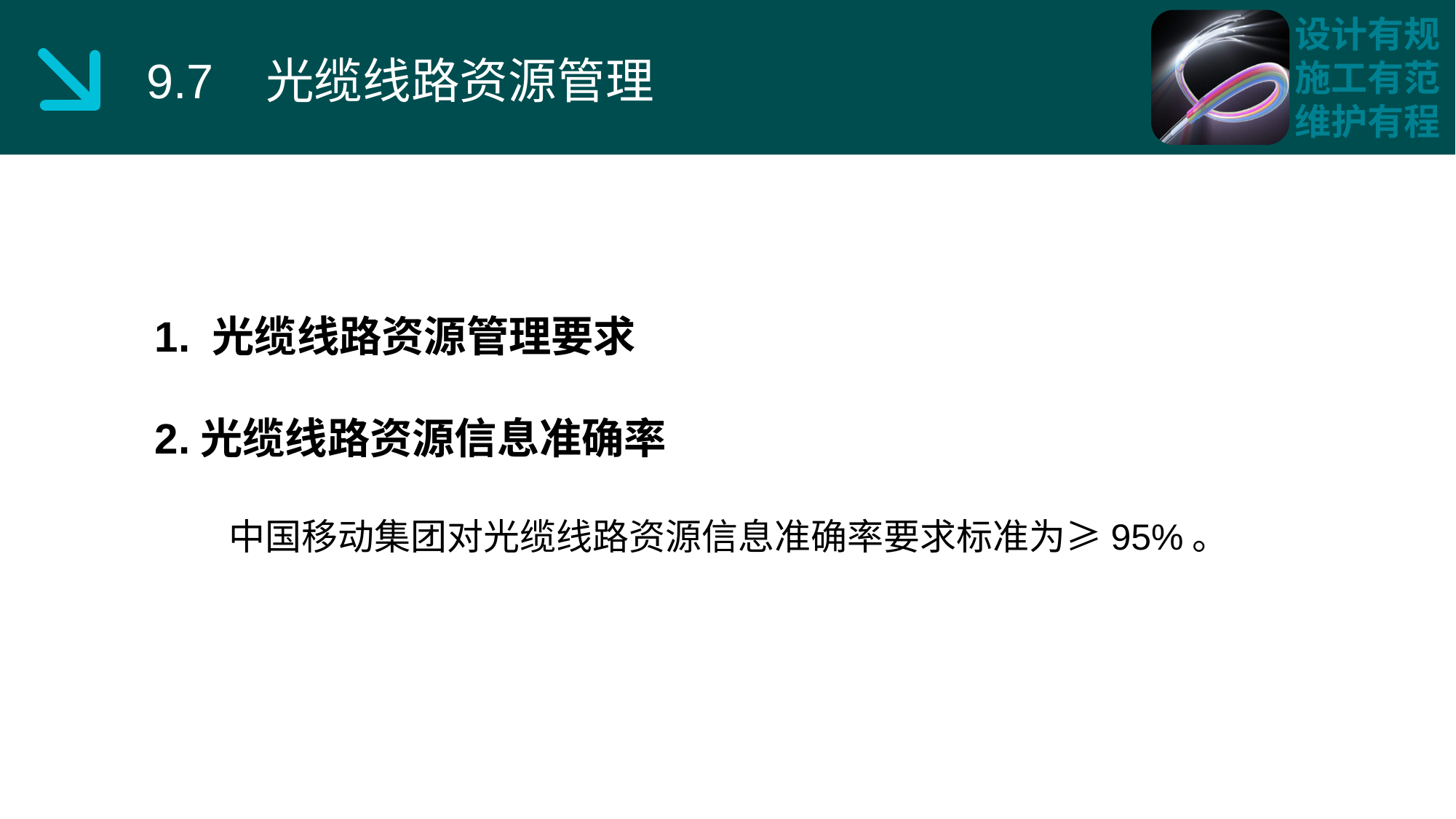

9.7   光缆线路资源管理

1. 光缆线路资源管理要求

2.光缆线路资源信息准确率

        中国移动集团对光缆线路资源信息准确率要求标准为≥95%。